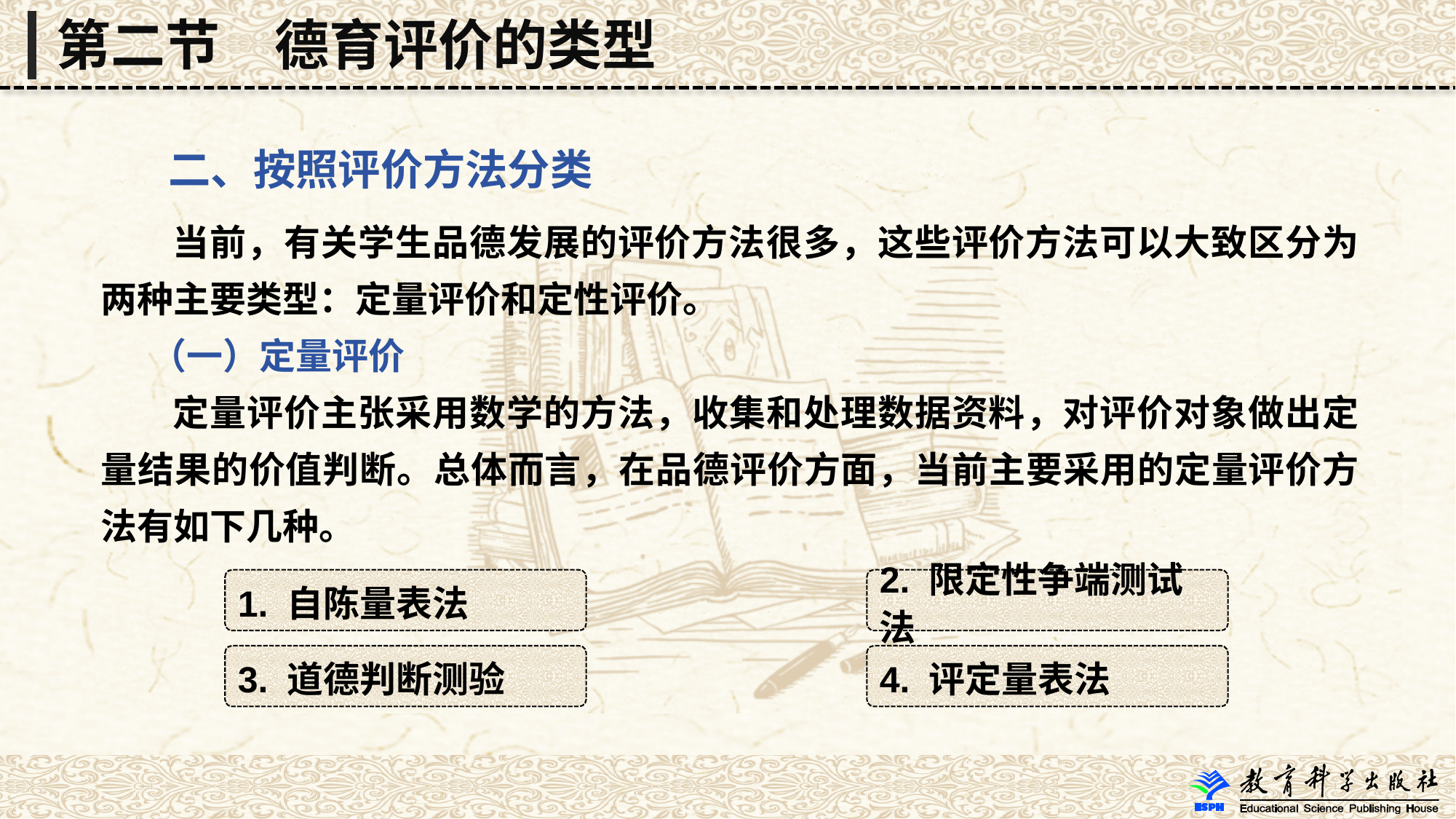

第二节　德育评价的类型
      二、按照评价方法分类

       当前，有关学生品德发展的评价方法很多，这些评价方法可以大致区分为两种主要类型：定量评价和定性评价。
     （一）定量评价
       定量评价主张采用数学的方法，收集和处理数据资料，对评价对象做出定量结果的价值判断。总体而言，在品德评价方面，当前主要采用的定量评价方法有如下几种。
1. 自陈量表法
2. 限定性争端测试法
3. 道德判断测验
4. 评定量表法